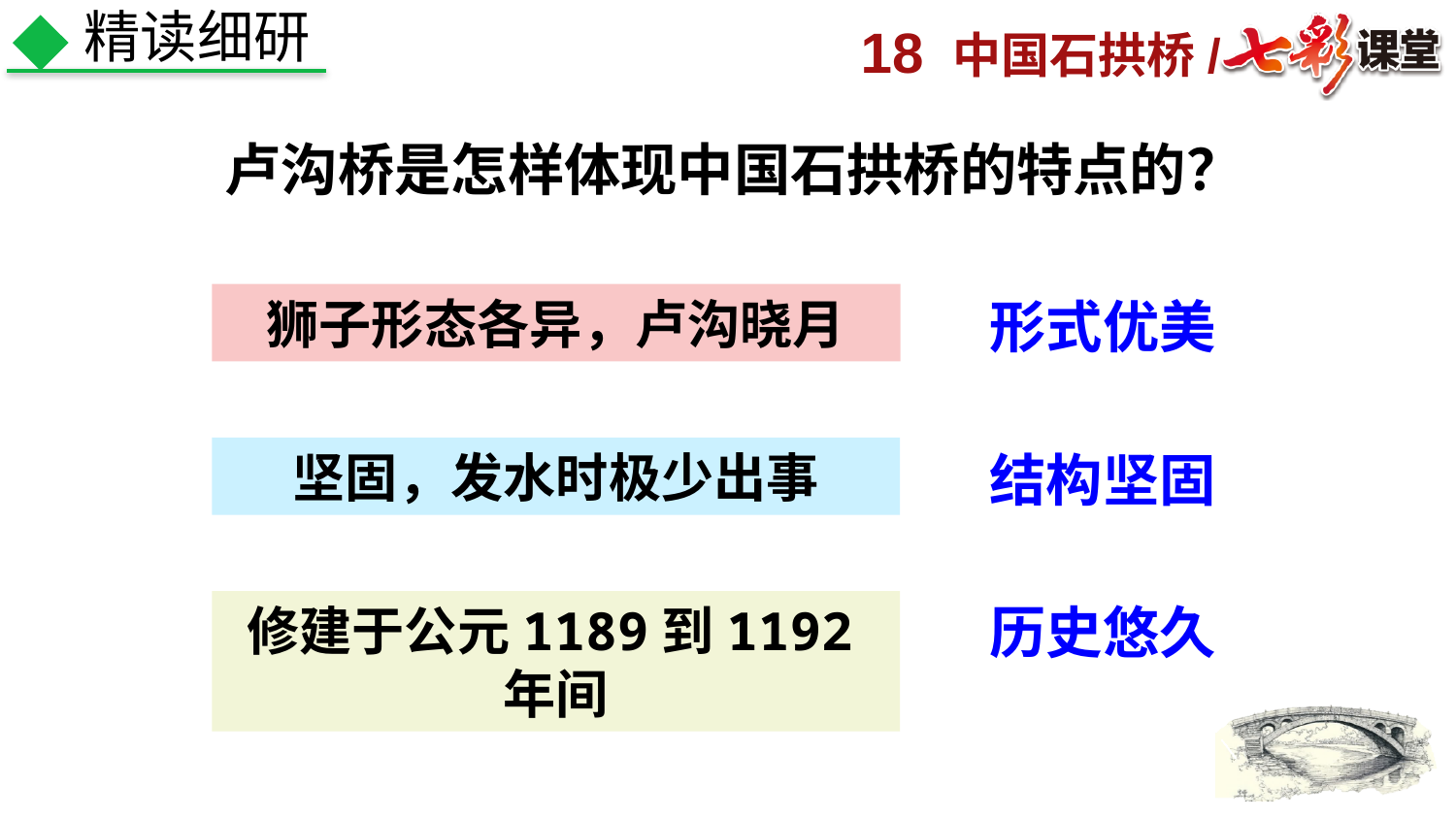

精读细研

卢沟桥是怎样体现中国石拱桥的特点的？
狮子形态各异，卢沟晓月
形式优美
坚固，发水时极少出事
结构坚固
历史悠久
修建于公元1189到1192年间